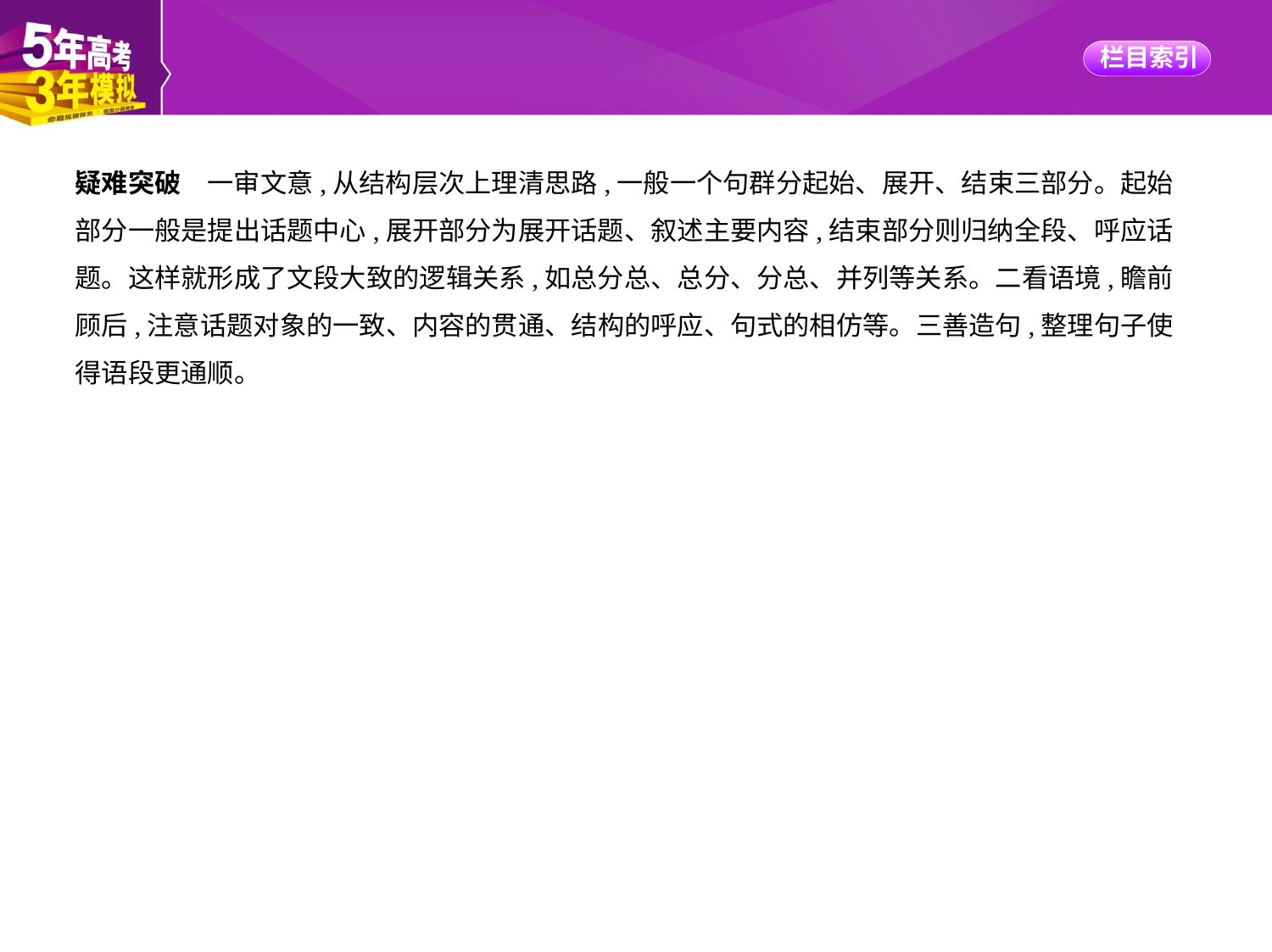

疑难突破　一审文意,从结构层次上理清思路,一般一个句群分起始、展开、结束三部分。起始
部分一般是提出话题中心,展开部分为展开话题、叙述主要内容,结束部分则归纳全段、呼应话
题。这样就形成了文段大致的逻辑关系,如总分总、总分、分总、并列等关系。二看语境,瞻前
顾后,注意话题对象的一致、内容的贯通、结构的呼应、句式的相仿等。三善造句,整理句子使
得语段更通顺。